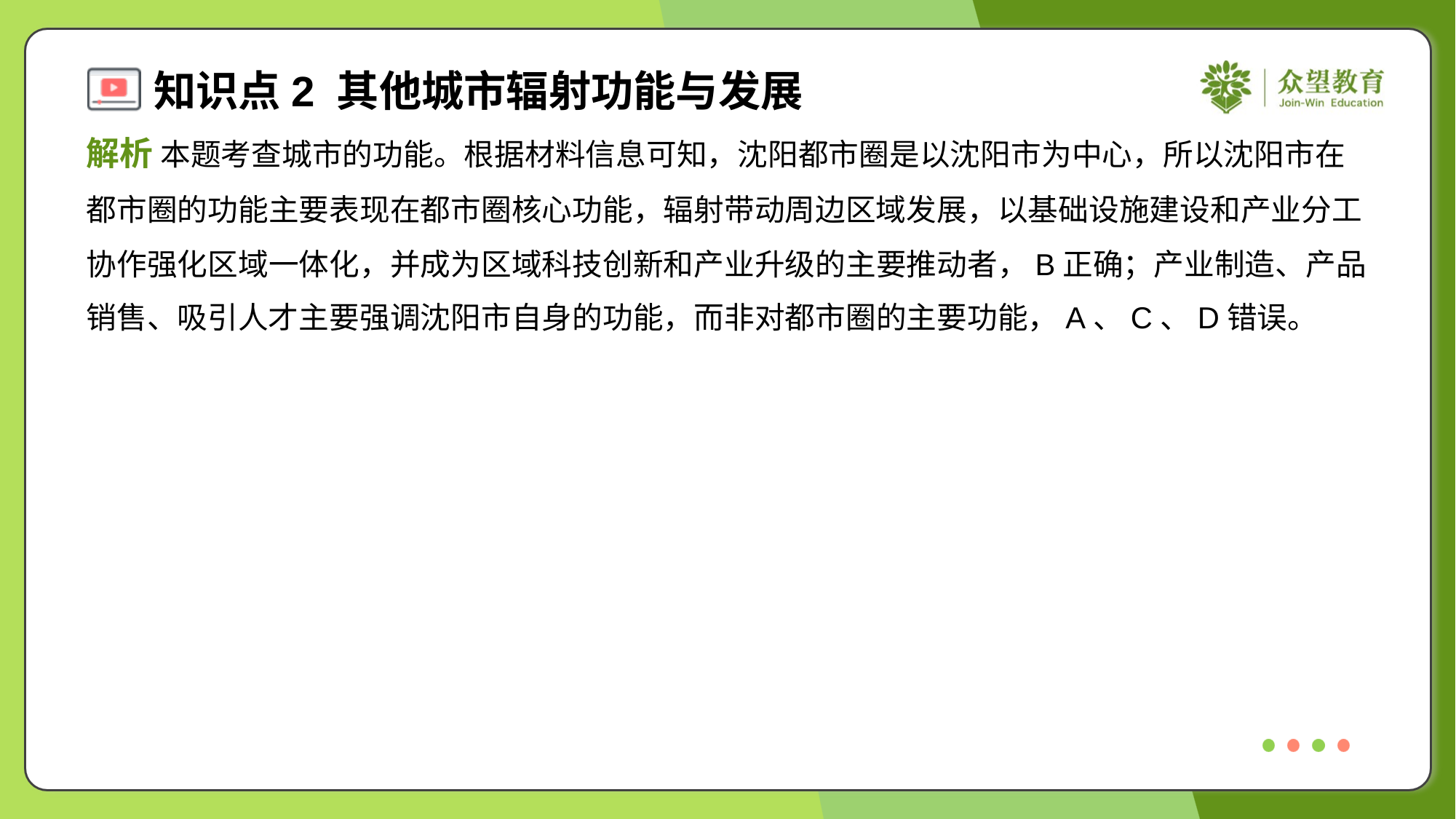

解析 本题考查城市的功能。根据材料信息可知，沈阳都市圈是以沈阳市为中心，所以沈阳市在
都市圈的功能主要表现在都市圈核心功能，辐射带动周边区域发展，以基础设施建设和产业分工
协作强化区域一体化，并成为区域科技创新和产业升级的主要推动者，B正确；产业制造、产品
销售、吸引人才主要强调沈阳市自身的功能，而非对都市圈的主要功能，A、C、D错误。